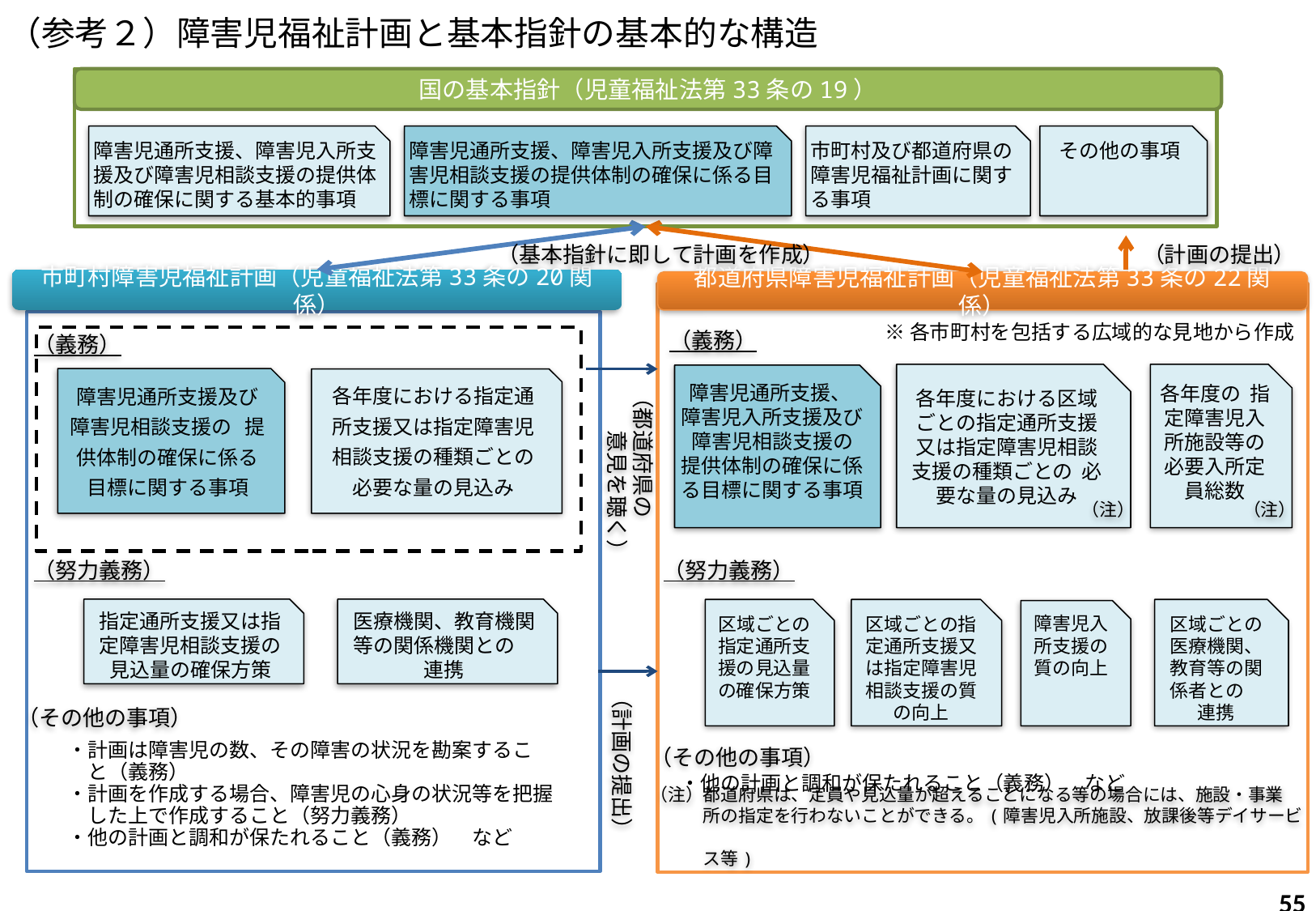

（参考２）障害児福祉計画と基本指針の基本的な構造

国の基本指針（児童福祉法第33条の19）
障害児通所支援、障害児入所支援及び障害児相談支援の提供体制の確保に関する基本的事項
障害児通所支援、障害児入所支援及び障害児相談支援の提供体制の確保に係る目標に関する事項
市町村及び都道府県の障害児福祉計画に関する事項
その他の事項

（基本指針に即して計画を作成）
（計画の提出）
市町村障害児福祉計画（児童福祉法第33条の20関係）
都道府県障害児福祉計画（児童福祉法第33条の22関係）

※各市町村を包括する広域的な見地から作成
（義務）
（義務）

各年度における区域ごとの指定通所支援又は指定障害児相談支援の種類ごとの  必要な量の見込み

各年度の  指定障害児入所施設等の必要入所定員総数
障害児通所支援、  障害児入所支援及び障害児相談支援の 提供体制の確保に係る目標に関する事項
障害児通所支援及び障害児相談支援の   提供体制の確保に係る目標に関する事項
各年度における指定通所支援又は指定障害児相談支援の種類ごとの必要な量の見込み
（都道府県の
　　意見を聴く）
（注）
（注）
（努力義務）
（努力義務）
指定通所支援又は指定障害児相談支援の見込量の確保方策
医療機関、教育機関等の関係機関との　連携
区域ごとの指定通所支援の見込量の確保方策

区域ごとの指定通所支援又は指定障害児相談支援の質の向上
区域ごとの医療機関、教育等の関係者との　連携
障害児入所支援の質の向上

（計画の提出）
（その他の事項）
・計画は障害児の数、その障害の状況を勘案するこ
　と（義務）
・計画を作成する場合、障害児の心身の状況等を把握
　した上で作成すること（努力義務）
・他の計画と調和が保たれること（義務）　など
（その他の事項）
・他の計画と調和が保たれること（義務）　など
（注）都道府県は、定員や見込量が超えることになる等の場合には、施設・事業
　　　所の指定を行わないことができる。(障害児入所施設、放課後等デイサービ
　　　ス等)
55